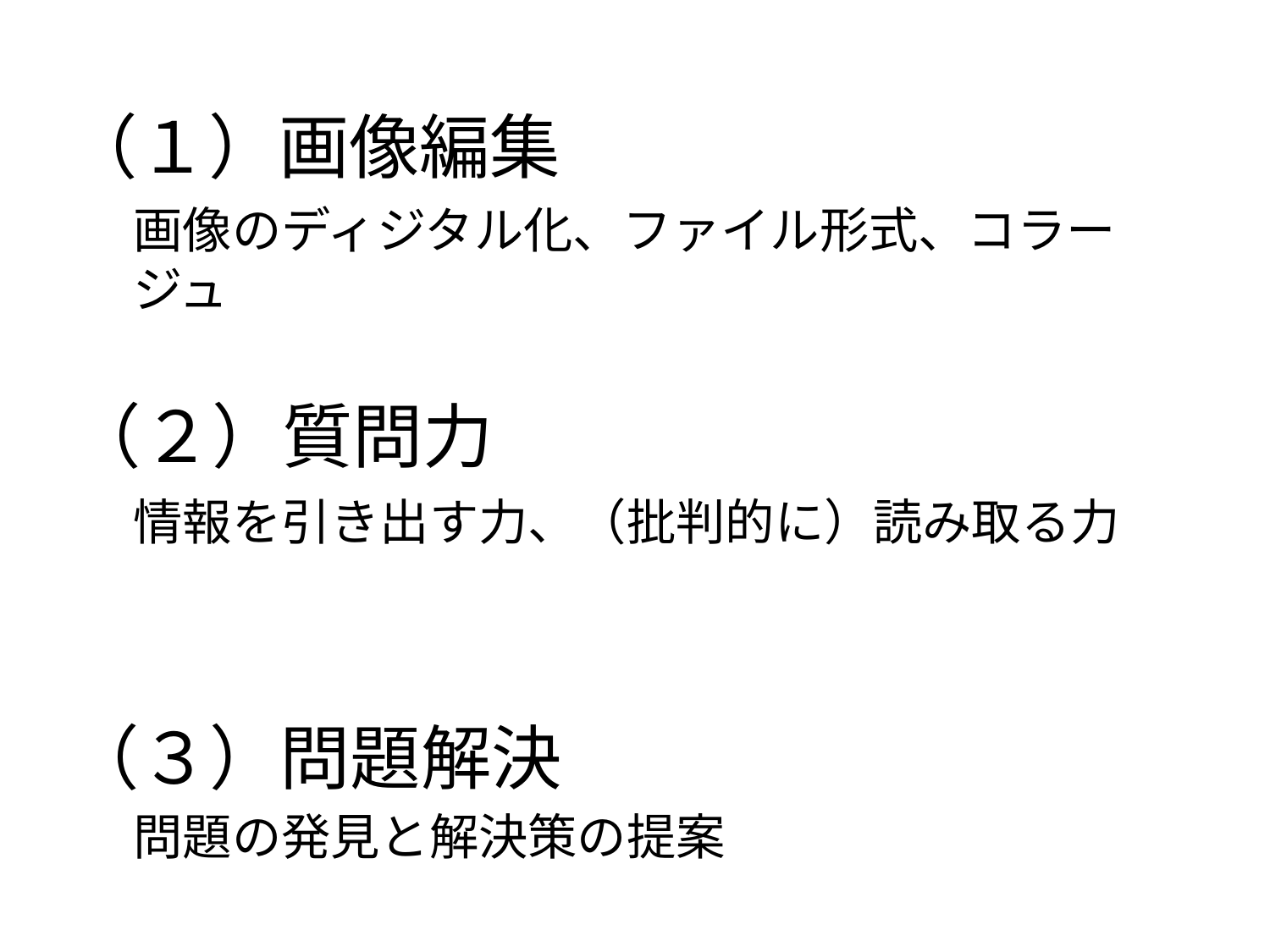

（１）画像編集
画像のディジタル化、ファイル形式、コラージュ
（２）質問力
情報を引き出す力、（批判的に）読み取る力
（３）問題解決
問題の発見と解決策の提案